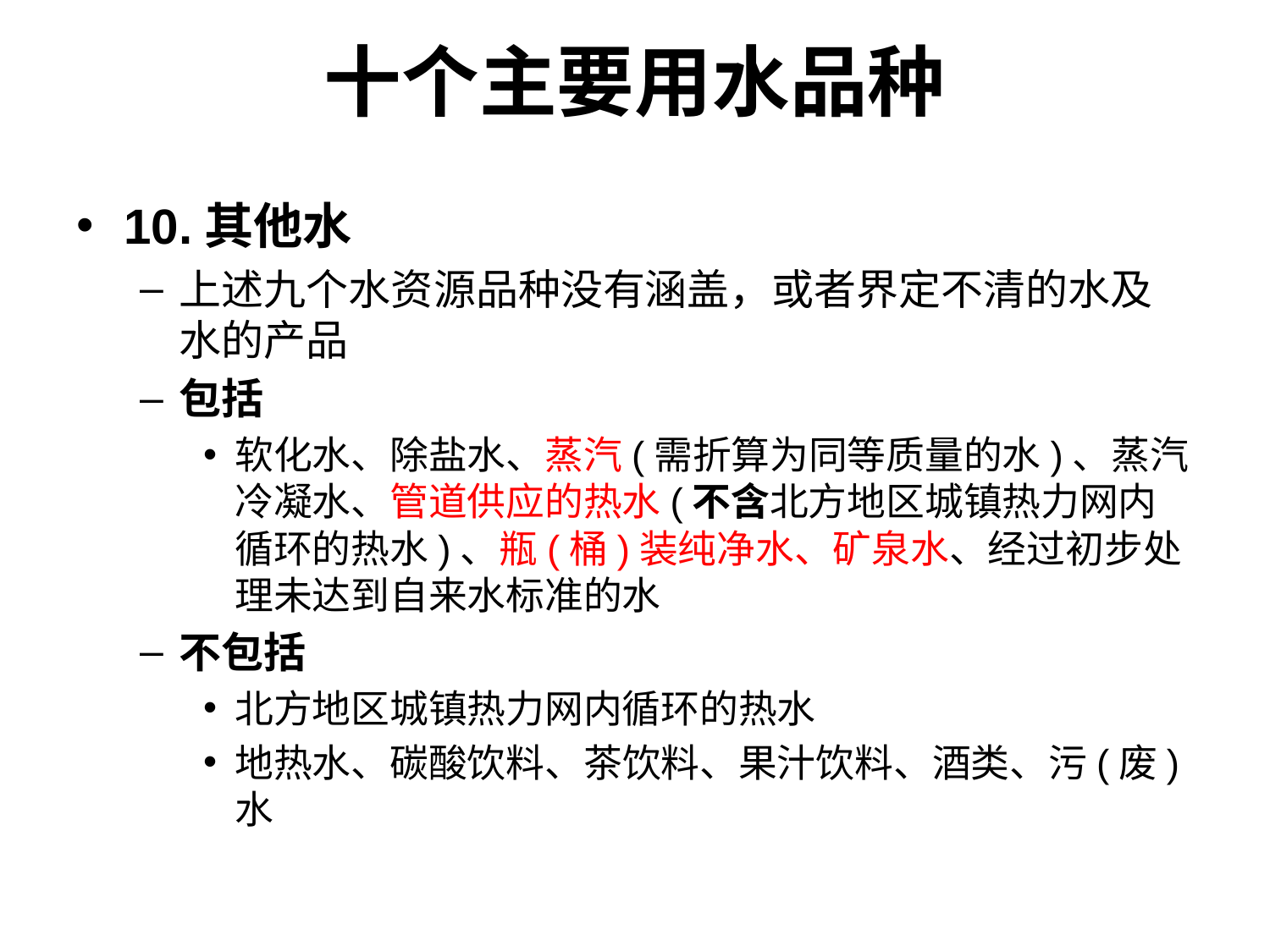

# 十个主要用水品种
10.其他水
上述九个水资源品种没有涵盖，或者界定不清的水及水的产品
包括
软化水、除盐水、蒸汽(需折算为同等质量的水)、蒸汽冷凝水、管道供应的热水(不含北方地区城镇热力网内循环的热水)、瓶(桶)装纯净水、矿泉水、经过初步处理未达到自来水标准的水
不包括
北方地区城镇热力网内循环的热水
地热水、碳酸饮料、茶饮料、果汁饮料、酒类、污(废)水